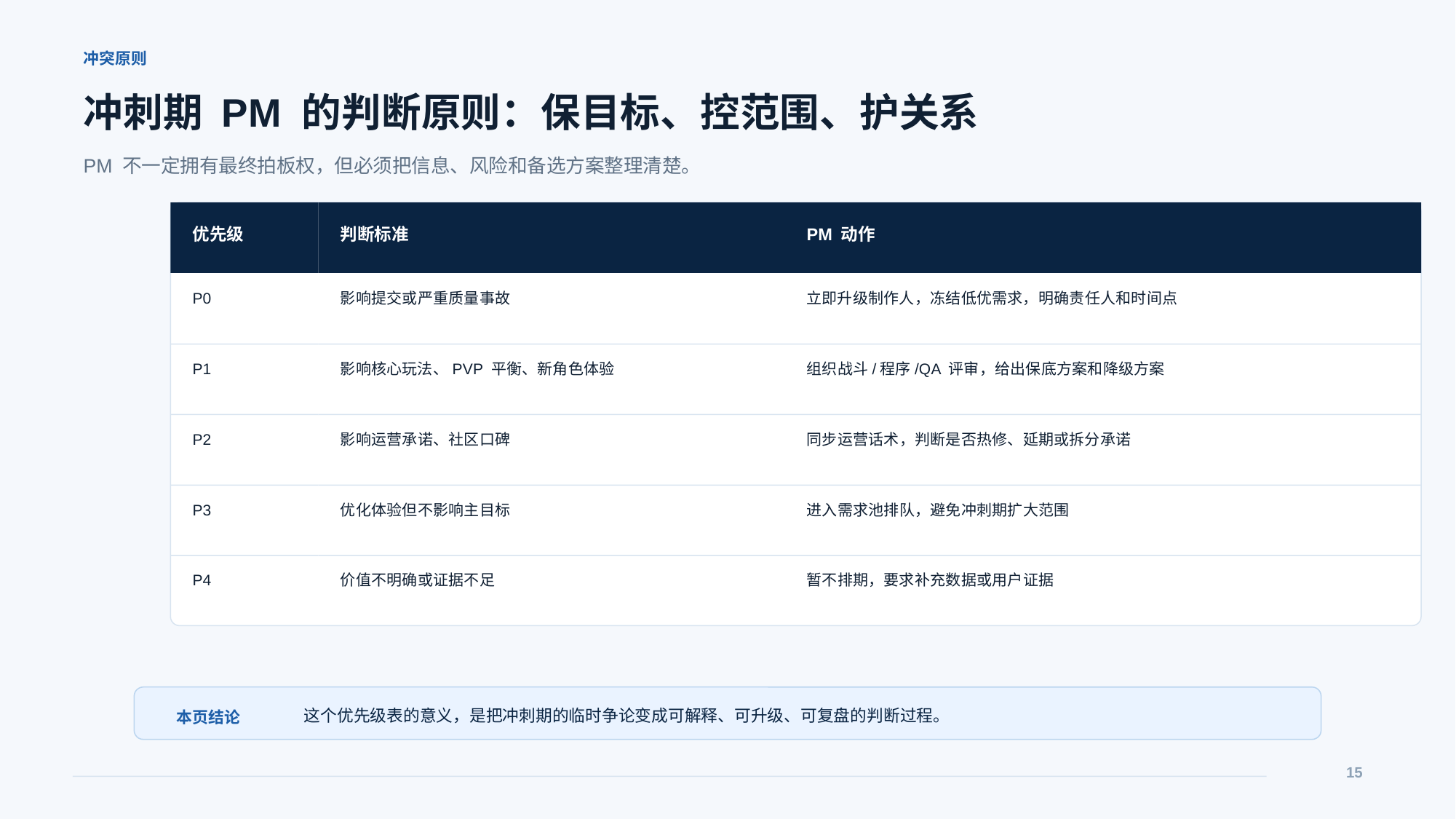

冲突原则
冲刺期 PM 的判断原则：保目标、控范围、护关系
PM 不一定拥有最终拍板权，但必须把信息、风险和备选方案整理清楚。

优先级
判断标准
PM 动作
P0
影响提交或严重质量事故
立即升级制作人，冻结低优需求，明确责任人和时间点

P1
影响核心玩法、PVP 平衡、新角色体验
组织战斗/程序/QA 评审，给出保底方案和降级方案

P2
影响运营承诺、社区口碑
同步运营话术，判断是否热修、延期或拆分承诺

P3
优化体验但不影响主目标
进入需求池排队，避免冲刺期扩大范围

P4
价值不明确或证据不足
暂不排期，要求补充数据或用户证据

这个优先级表的意义，是把冲刺期的临时争论变成可解释、可升级、可复盘的判断过程。
本页结论
15